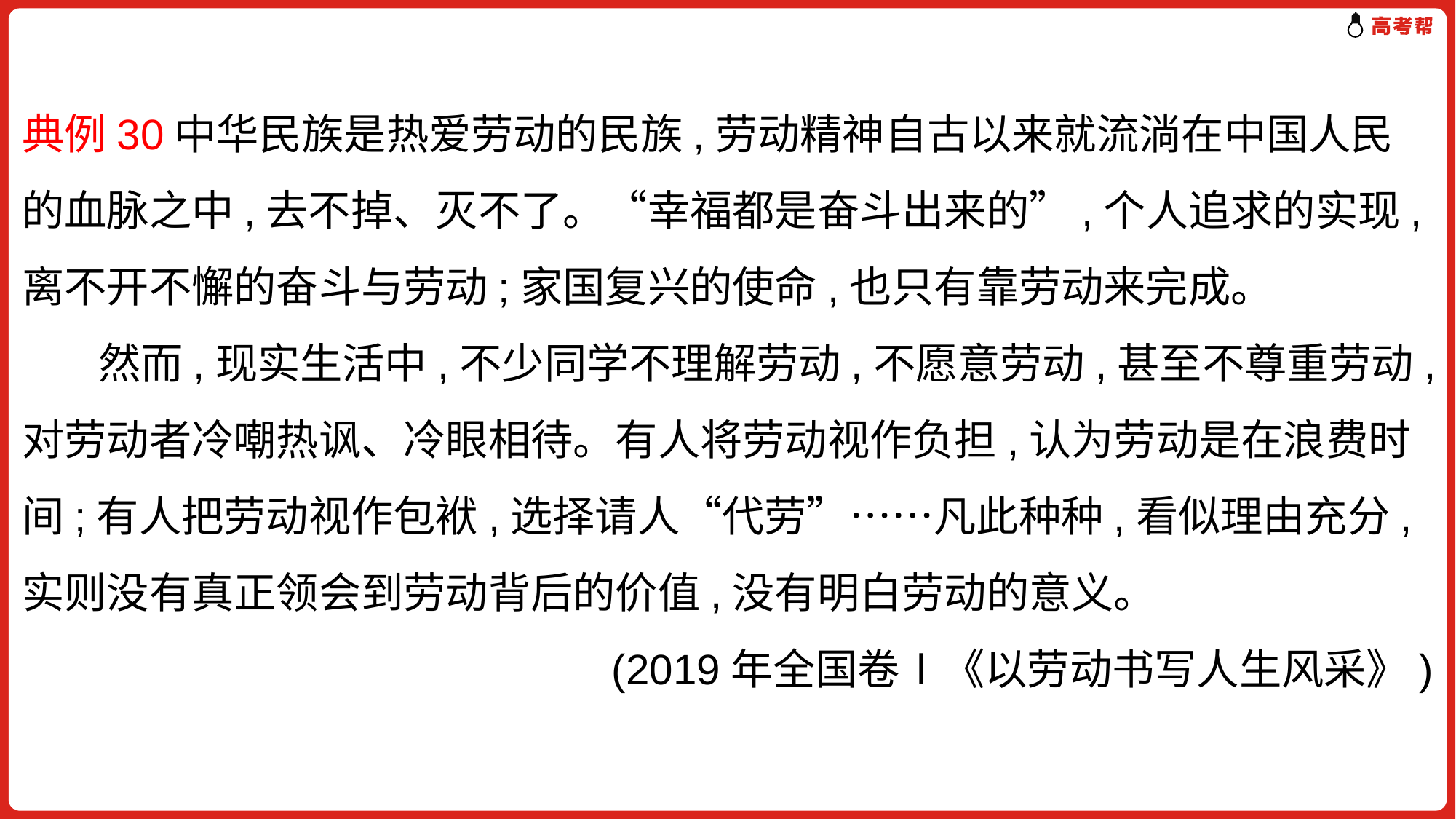

典例30中华民族是热爱劳动的民族,劳动精神自古以来就流淌在中国人民的血脉之中,去不掉、灭不了。“幸福都是奋斗出来的”,个人追求的实现,离不开不懈的奋斗与劳动;家国复兴的使命,也只有靠劳动来完成。
       然而,现实生活中,不少同学不理解劳动,不愿意劳动,甚至不尊重劳动,对劳动者冷嘲热讽、冷眼相待。有人将劳动视作负担,认为劳动是在浪费时间;有人把劳动视作包袱,选择请人“代劳”……凡此种种,看似理由充分,实则没有真正领会到劳动背后的价值,没有明白劳动的意义。
(2019年全国卷Ⅰ《以劳动书写人生风采》)